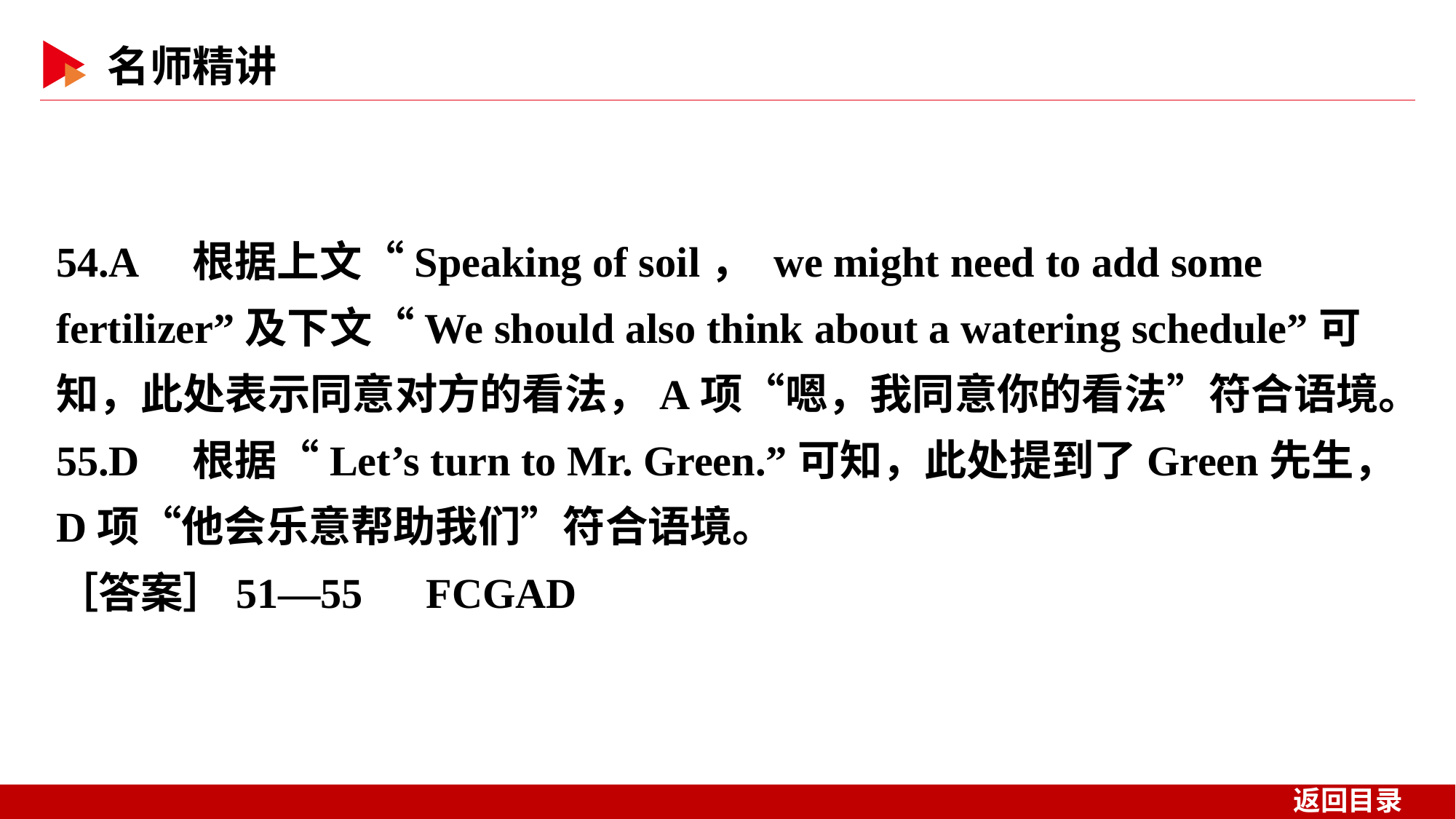

54.A　根据上文“Speaking of soil， we might need to add some fertilizer”及下文“We should also think about a watering schedule”可知，此处表示同意对方的看法，A项“嗯，我同意你的看法”符合语境。
55.D　根据“Let’s turn to Mr. Green.”可知，此处提到了Green先生，D项“他会乐意帮助我们”符合语境。
［答案］51—55　FCGAD